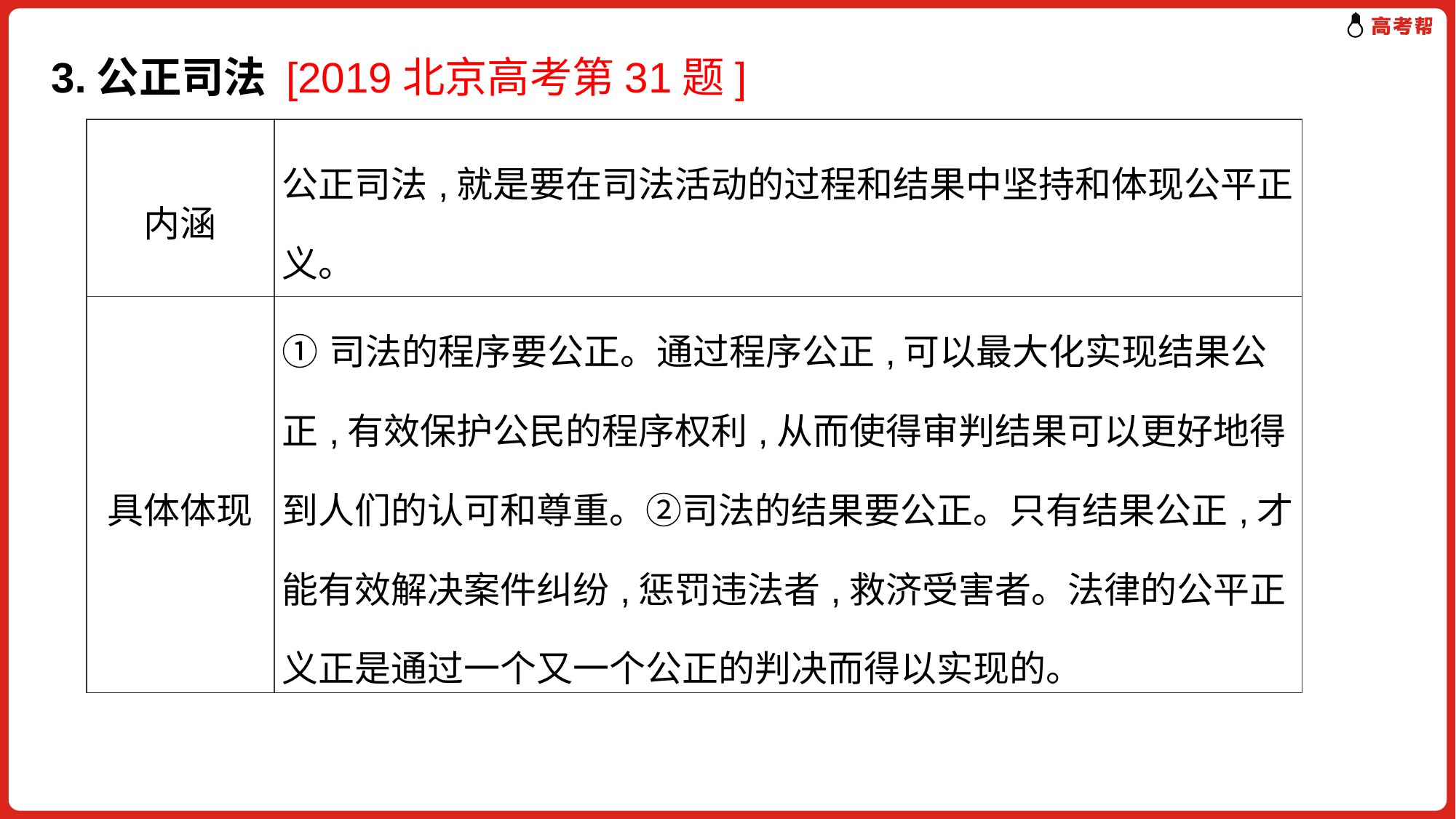

# 3.公正司法 [2019北京高考第31题]
| 内涵 | 公正司法,就是要在司法活动的过程和结果中坚持和体现公平正义。 |
| --- | --- |
| 具体体现 | ①司法的程序要公正。通过程序公正,可以最大化实现结果公正,有效保护公民的程序权利,从而使得审判结果可以更好地得到人们的认可和尊重。②司法的结果要公正。只有结果公正,才能有效解决案件纠纷,惩罚违法者,救济受害者。法律的公平正义正是通过一个又一个公正的判决而得以实现的。 |